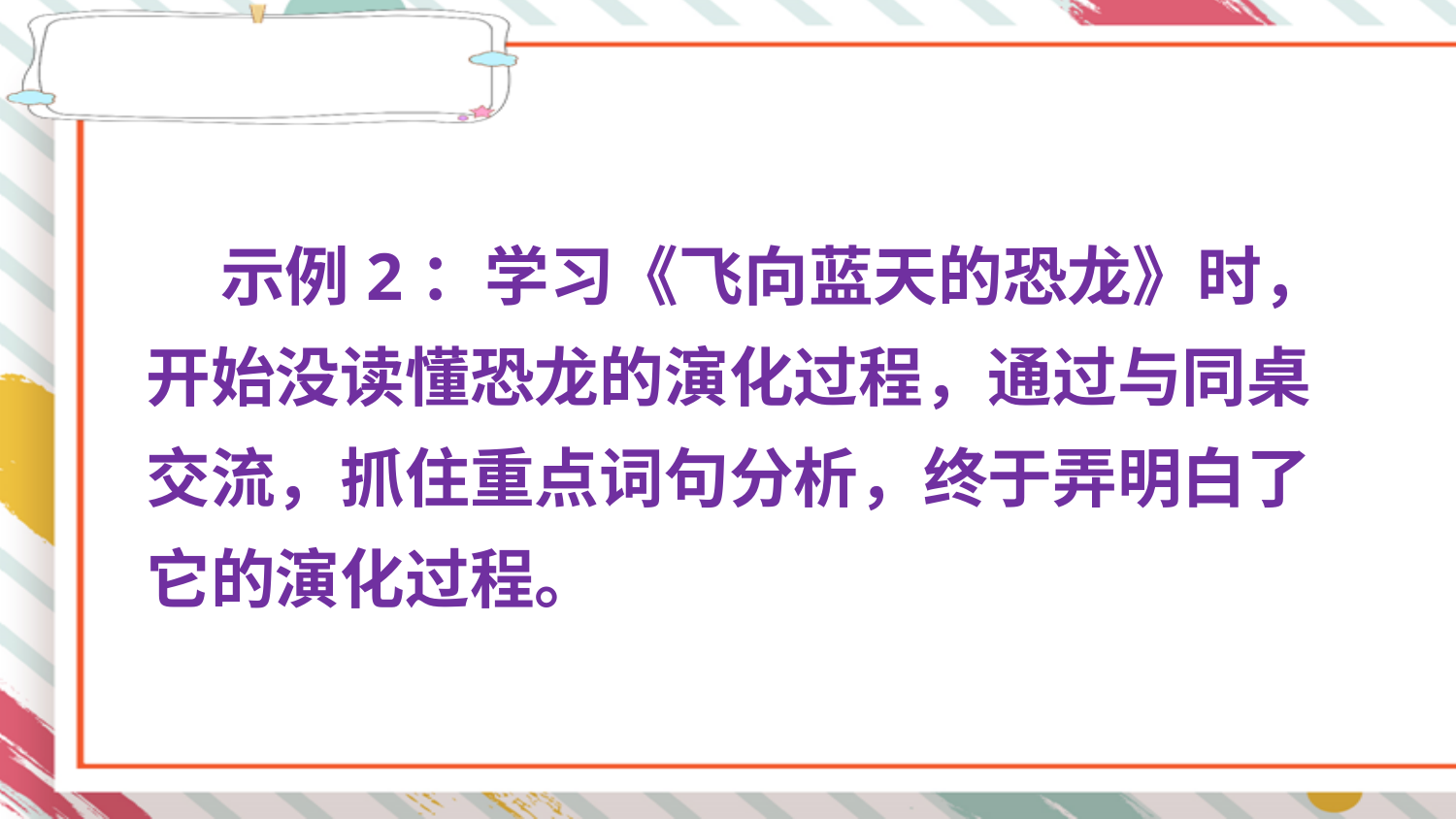

示例2：学习《飞向蓝天的恐龙》时，开始没读懂恐龙的演化过程，通过与同桌交流，抓住重点词句分析，终于弄明白了它的演化过程。